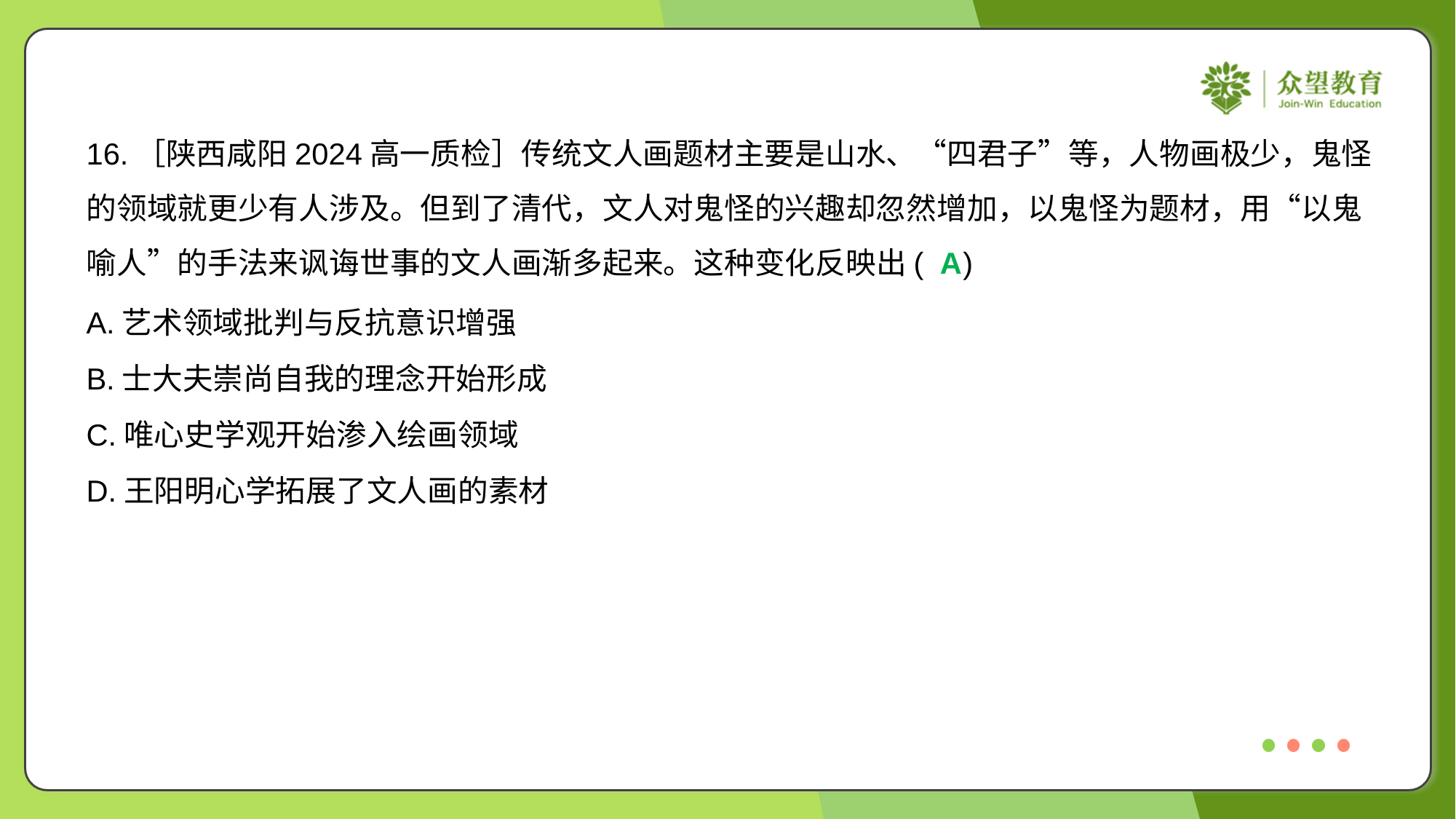

16.［陕西咸阳2024高一质检］传统文人画题材主要是山水、“四君子”等，人物画极少，鬼怪
的领域就更少有人涉及。但到了清代，文人对鬼怪的兴趣却忽然增加，以鬼怪为题材，用“以鬼
喻人”的手法来讽诲世事的文人画渐多起来。这种变化反映出(     )
A
A.艺术领域批判与反抗意识增强
B.士大夫崇尚自我的理念开始形成
C.唯心史学观开始渗入绘画领域
D.王阳明心学拓展了文人画的素材